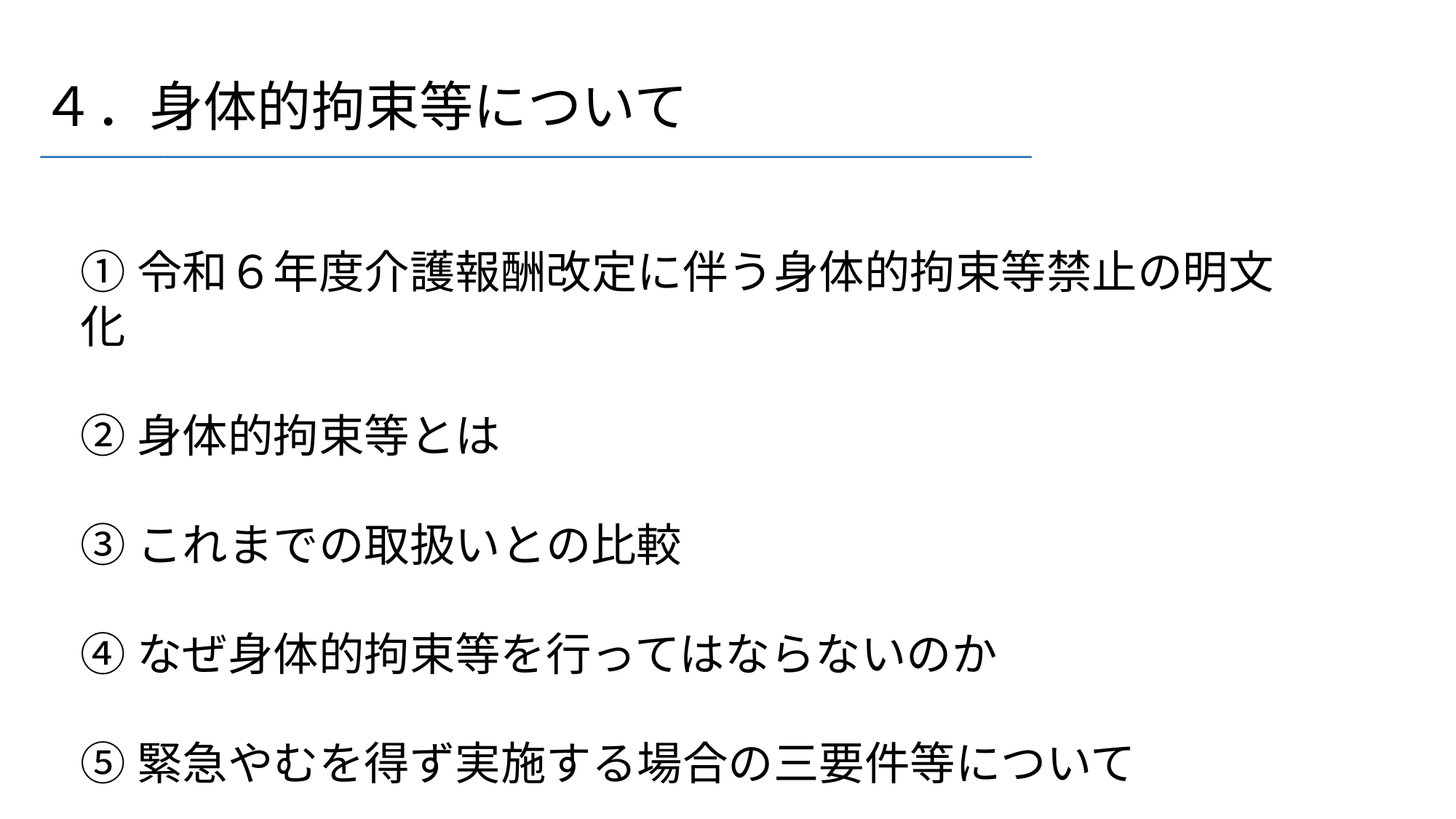

# ４．身体的拘束等について
_________________________________
①令和６年度介護報酬改定に伴う身体的拘束等禁止の明文化

②身体的拘束等とは

③これまでの取扱いとの比較

④なぜ身体的拘束等を行ってはならないのか

⑤緊急やむを得ず実施する場合の三要件等について